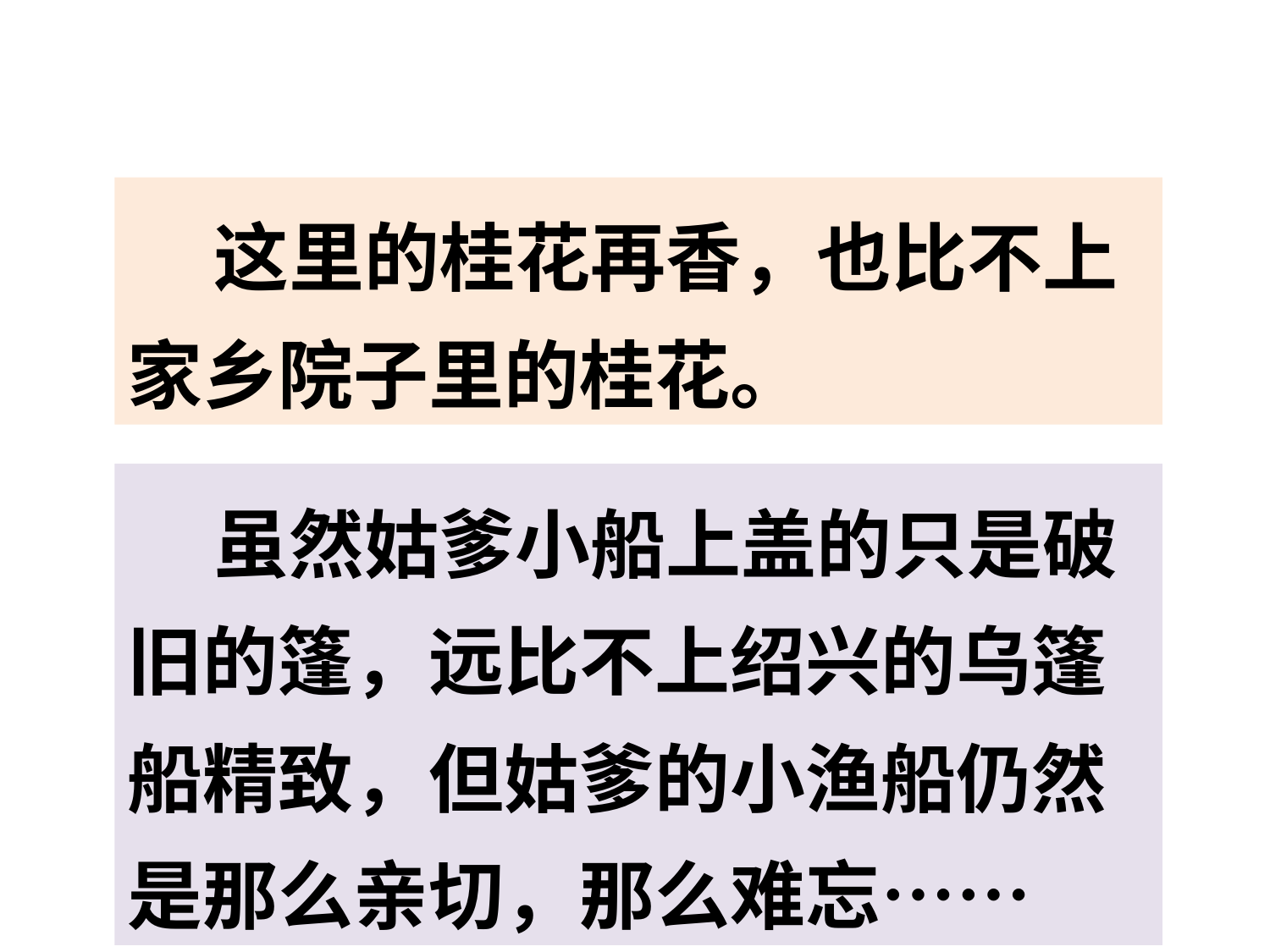

这里的桂花再香，也比不上家乡院子里的桂花。
    虽然姑爹小船上盖的只是破旧的篷，远比不上绍兴的乌篷船精致，但姑爹的小渔船仍然是那么亲切，那么难忘……